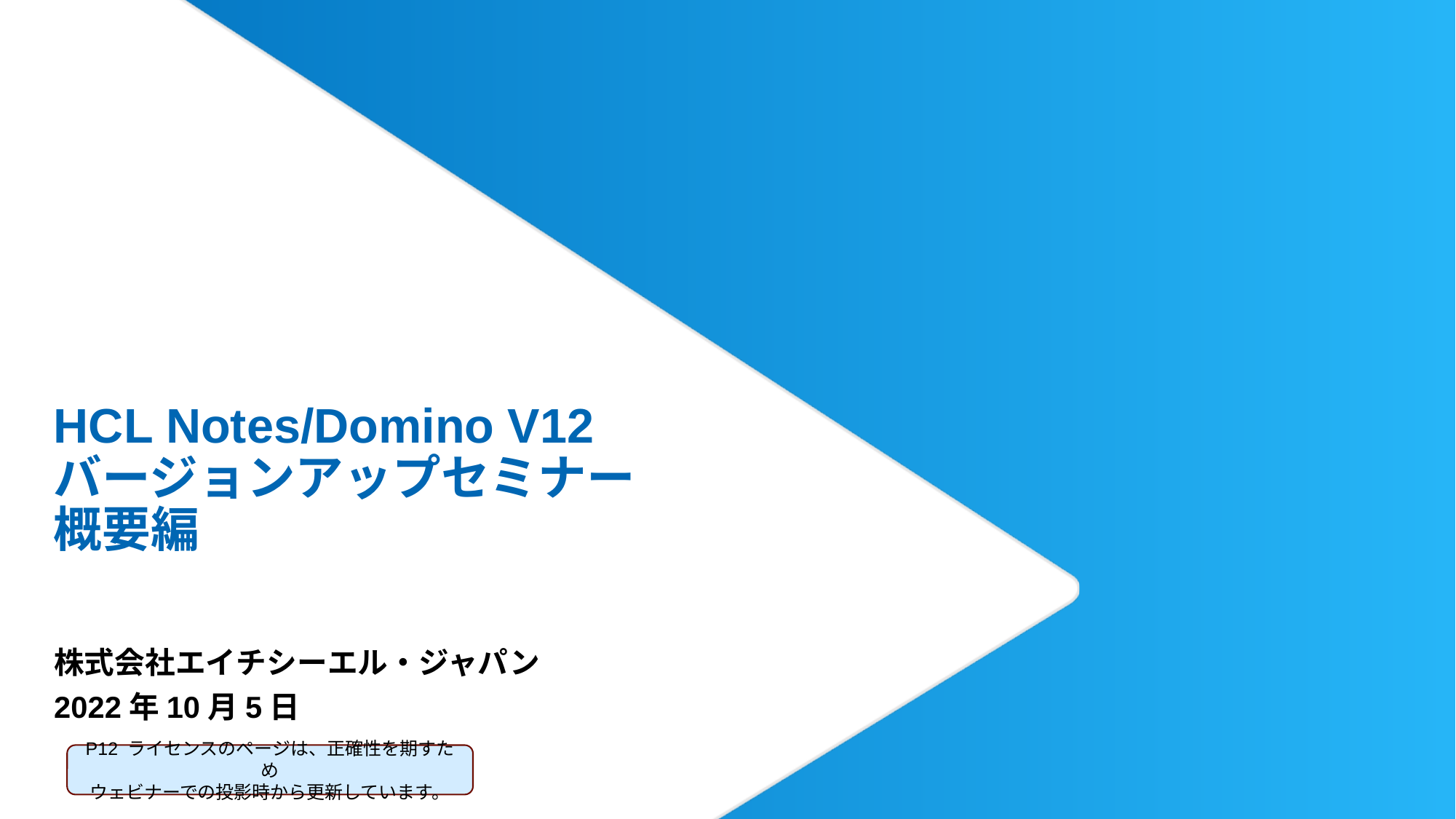

HCL Notes/Domino V12
バージョンアップセミナー
概要編
株式会社エイチシーエル・ジャパン
2022年10月5日
P12 ライセンスのページは、正確性を期すため
ウェビナーでの投影時から更新しています。